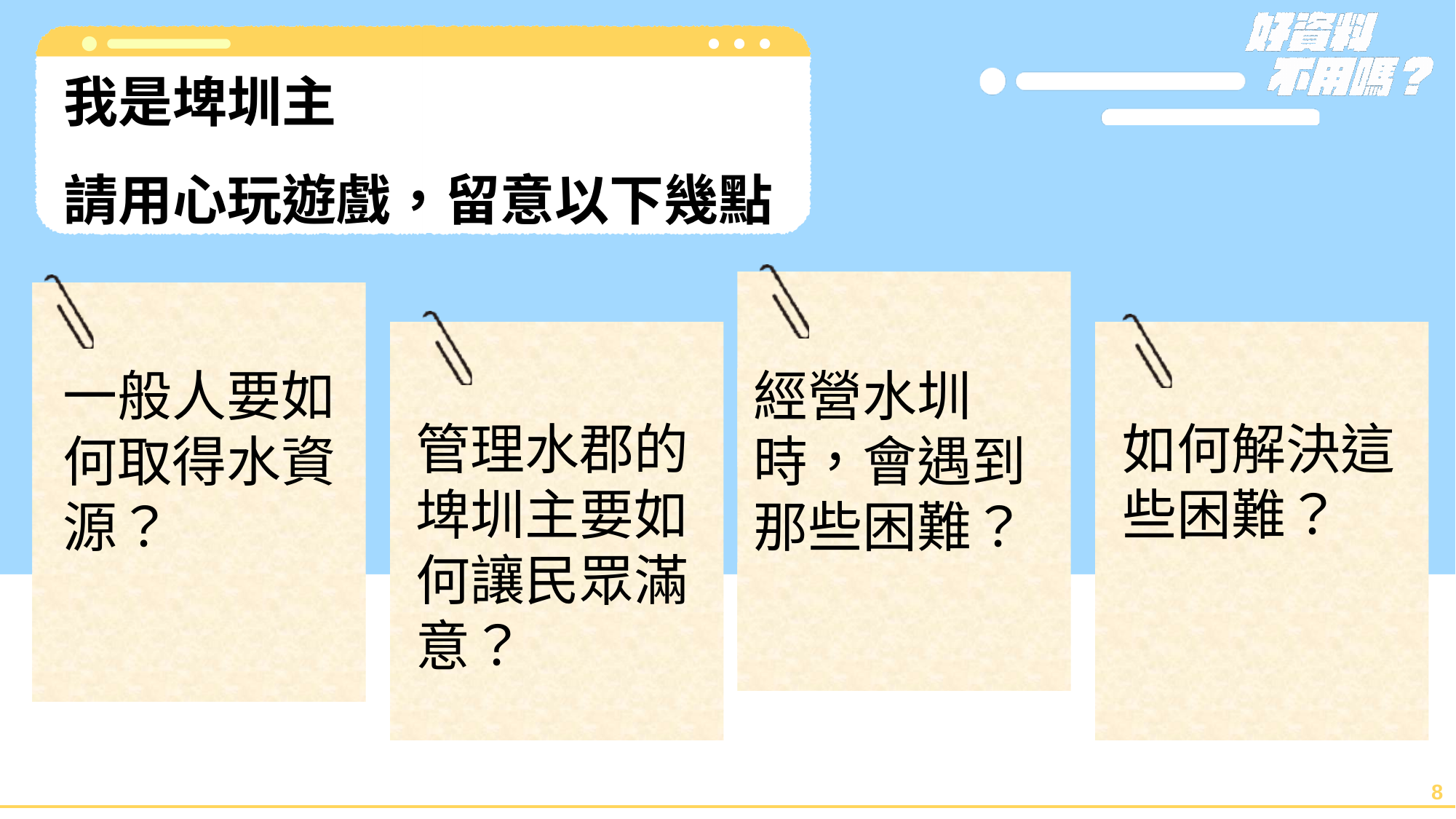

我是埤圳主
請用心玩遊戲，留意以下幾點
一般人要如何取得水資源？
經營水圳時，會遇到那些困難？
管理水郡的埤圳主要如何讓民眾滿意？
如何解決這些困難？